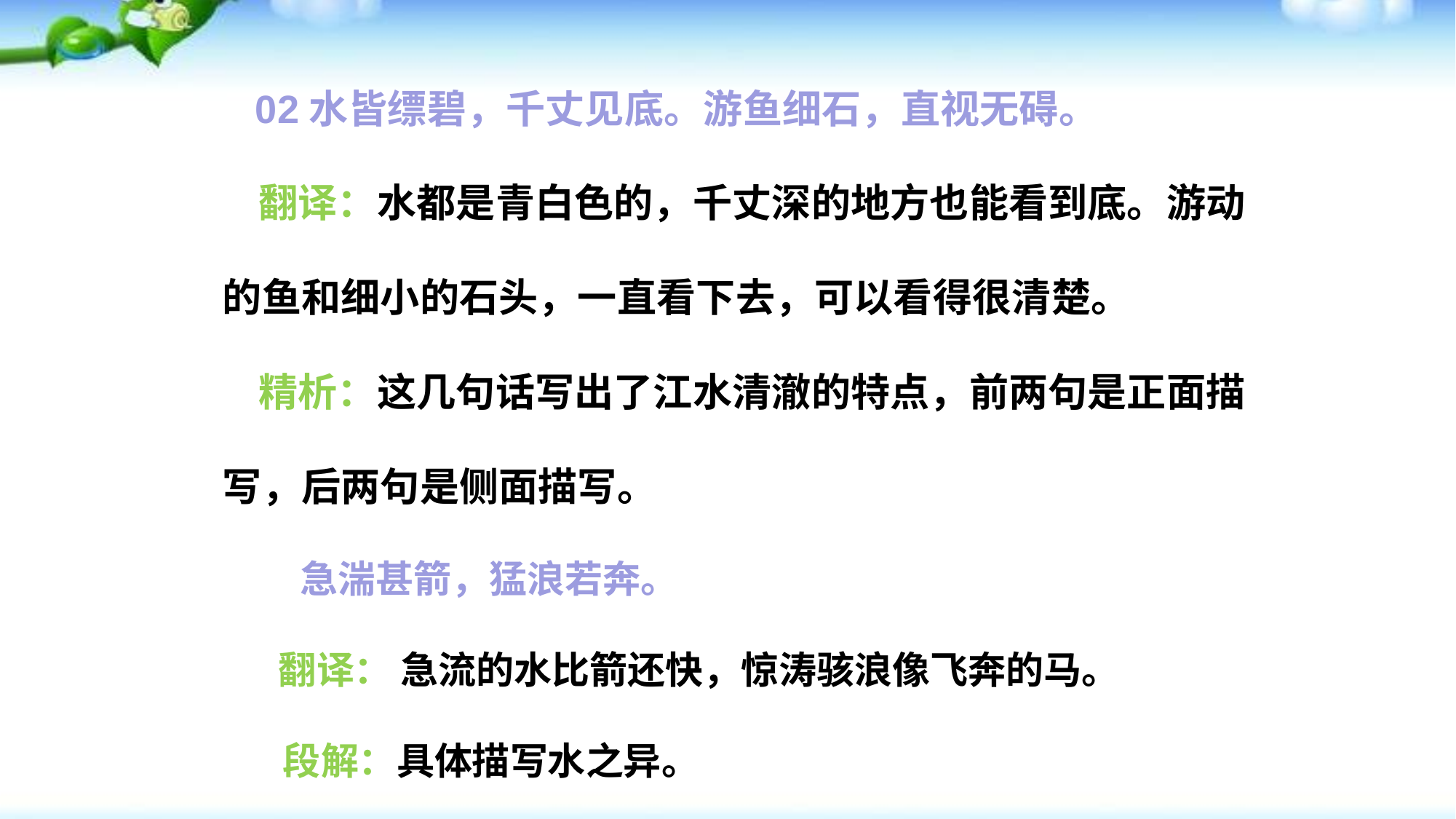

02水皆缥碧，千丈见底。游鱼细石，直视无碍。
   翻译：水都是青白色的，千丈深的地方也能看到底。游动的鱼和细小的石头，一直看下去，可以看得很清楚。
   精析：这几句话写出了江水清澈的特点，前两句是正面描写，后两句是侧面描写。
        急湍甚箭，猛浪若奔。
        翻译： 急流的水比箭还快，惊涛骇浪像飞奔的马。
      段解：具体描写水之异。